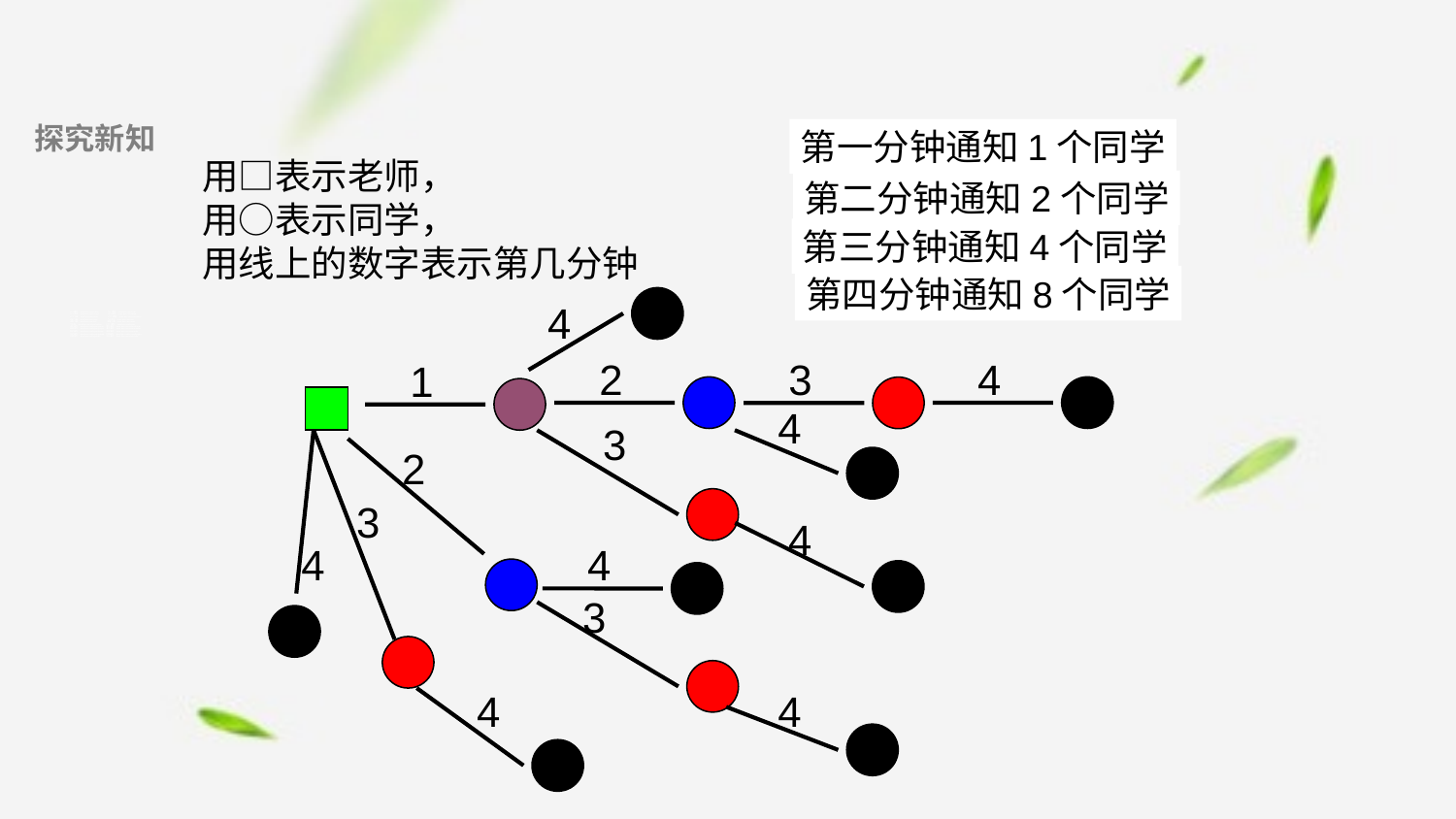

探究新知
第一分钟通知1个同学
用□表示老师，
用○表示同学，
用线上的数字表示第几分钟
第二分钟通知2个同学
第三分钟通知4个同学
第四分钟通知8个同学

4

2
4
3
1

4

3

2

3
4

4
4

3

4
4